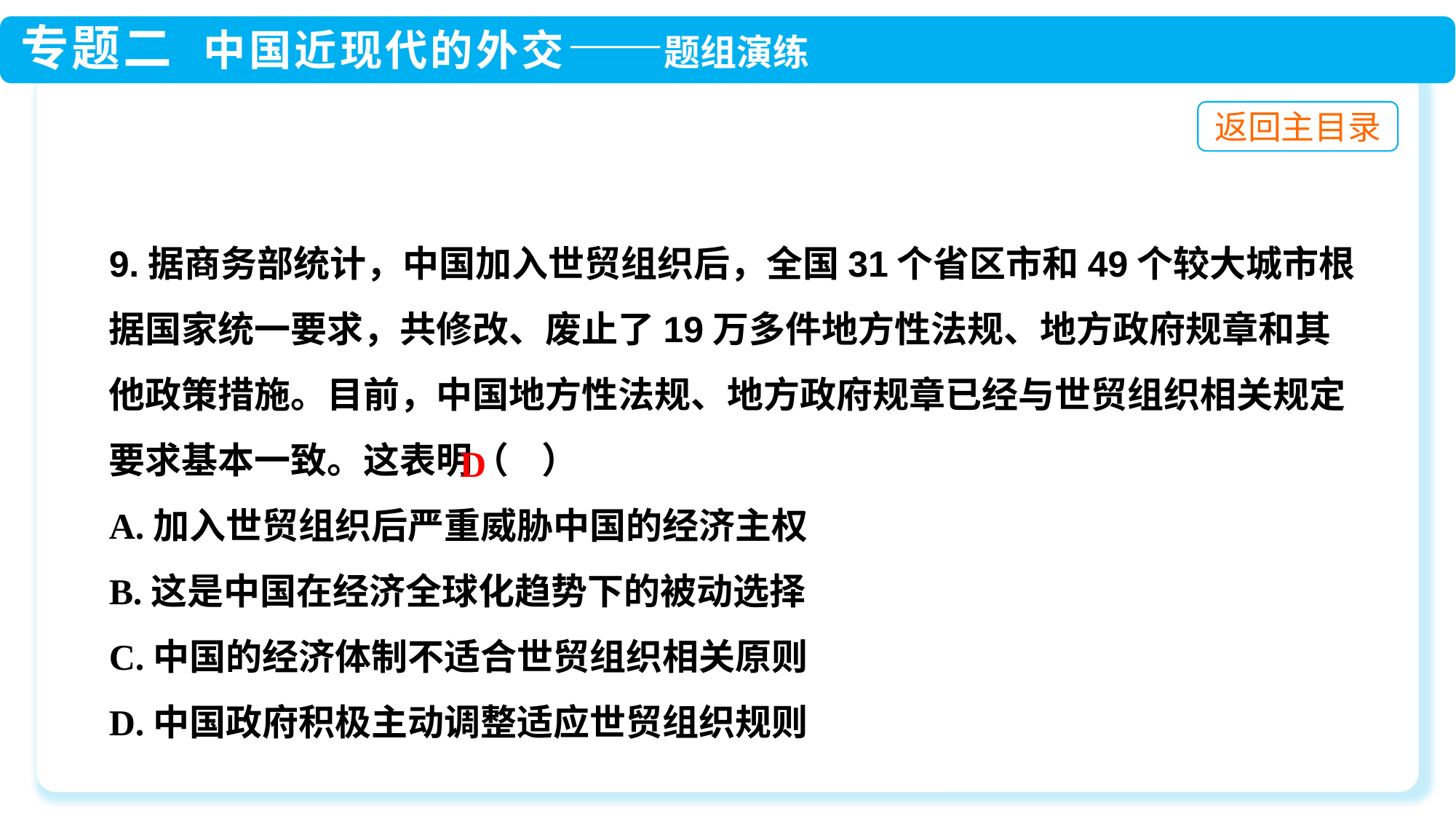

9.据商务部统计，中国加入世贸组织后，全国31个省区市和49个较大城市根据国家统一要求，共修改、废止了19万多件地方性法规、地方政府规章和其他政策措施。目前，中国地方性法规、地方政府规章已经与世贸组织相关规定要求基本一致。这表明（    ）
A.加入世贸组织后严重威胁中国的经济主权
B.这是中国在经济全球化趋势下的被动选择
C.中国的经济体制不适合世贸组织相关原则
D.中国政府积极主动调整适应世贸组织规则
D